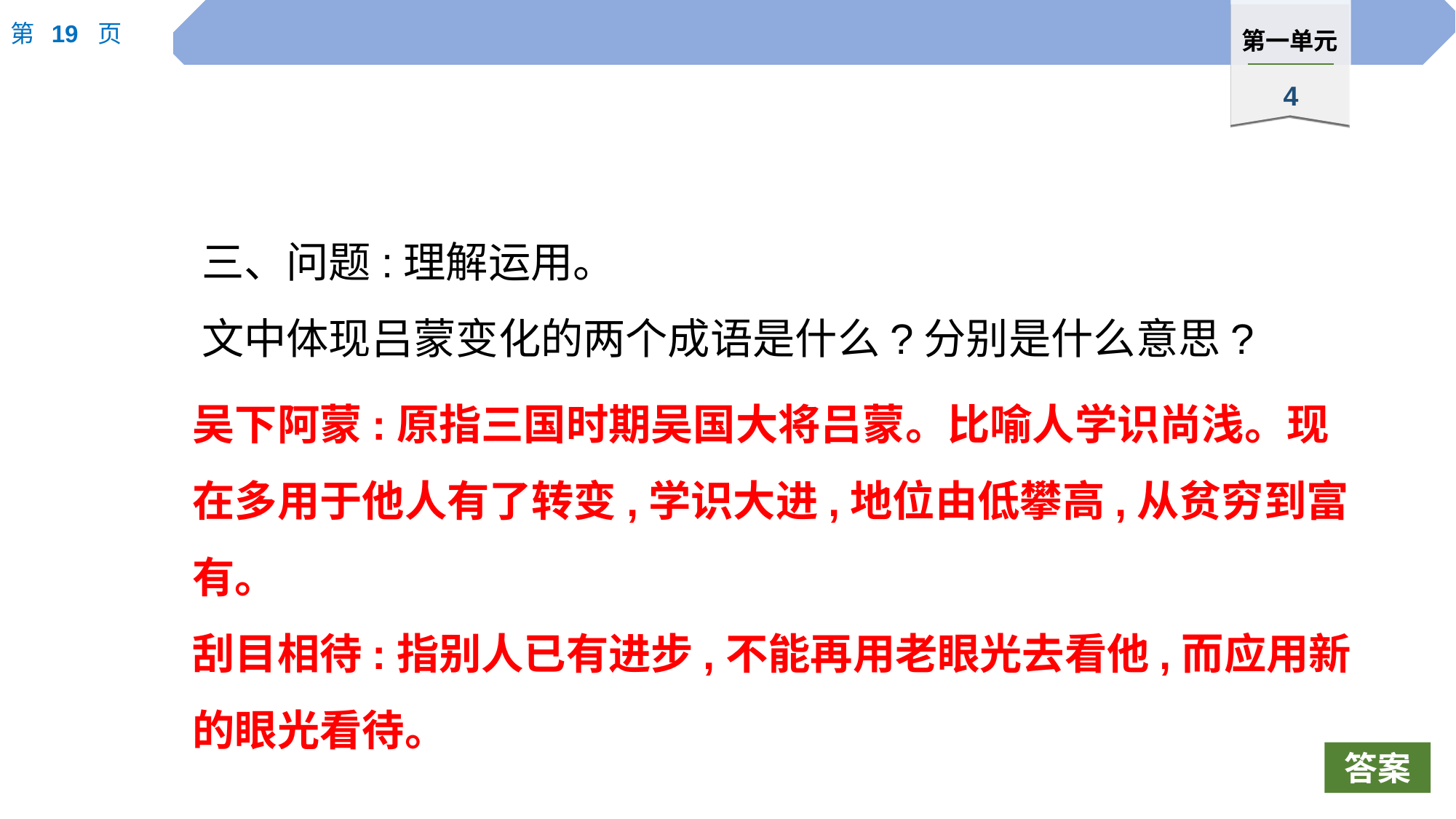

三、问题:理解运用。
文中体现吕蒙变化的两个成语是什么?分别是什么意思?
吴下阿蒙:原指三国时期吴国大将吕蒙。比喻人学识尚浅。现在多用于他人有了转变,学识大进,地位由低攀高,从贫穷到富有。
刮目相待:指别人已有进步,不能再用老眼光去看他,而应用新的眼光看待。
答案